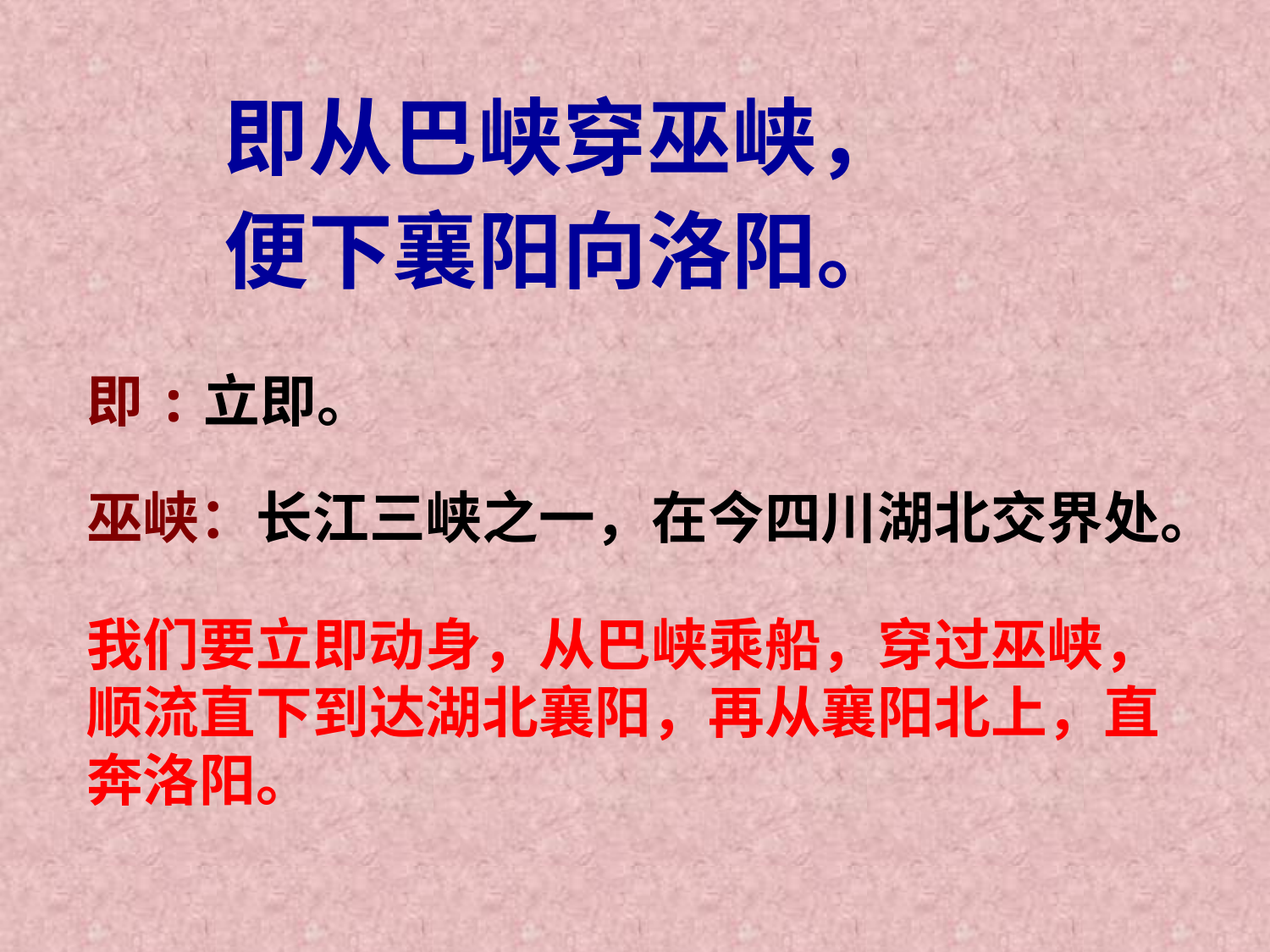

即从巴峡穿巫峡，
便下襄阳向洛阳。

即:立即。
巫峡：长江三峡之一，在今四川湖北交界处。
我们要立即动身，从巴峡乘船，穿过巫峡，顺流直下到达湖北襄阳，再从襄阳北上，直奔洛阳。